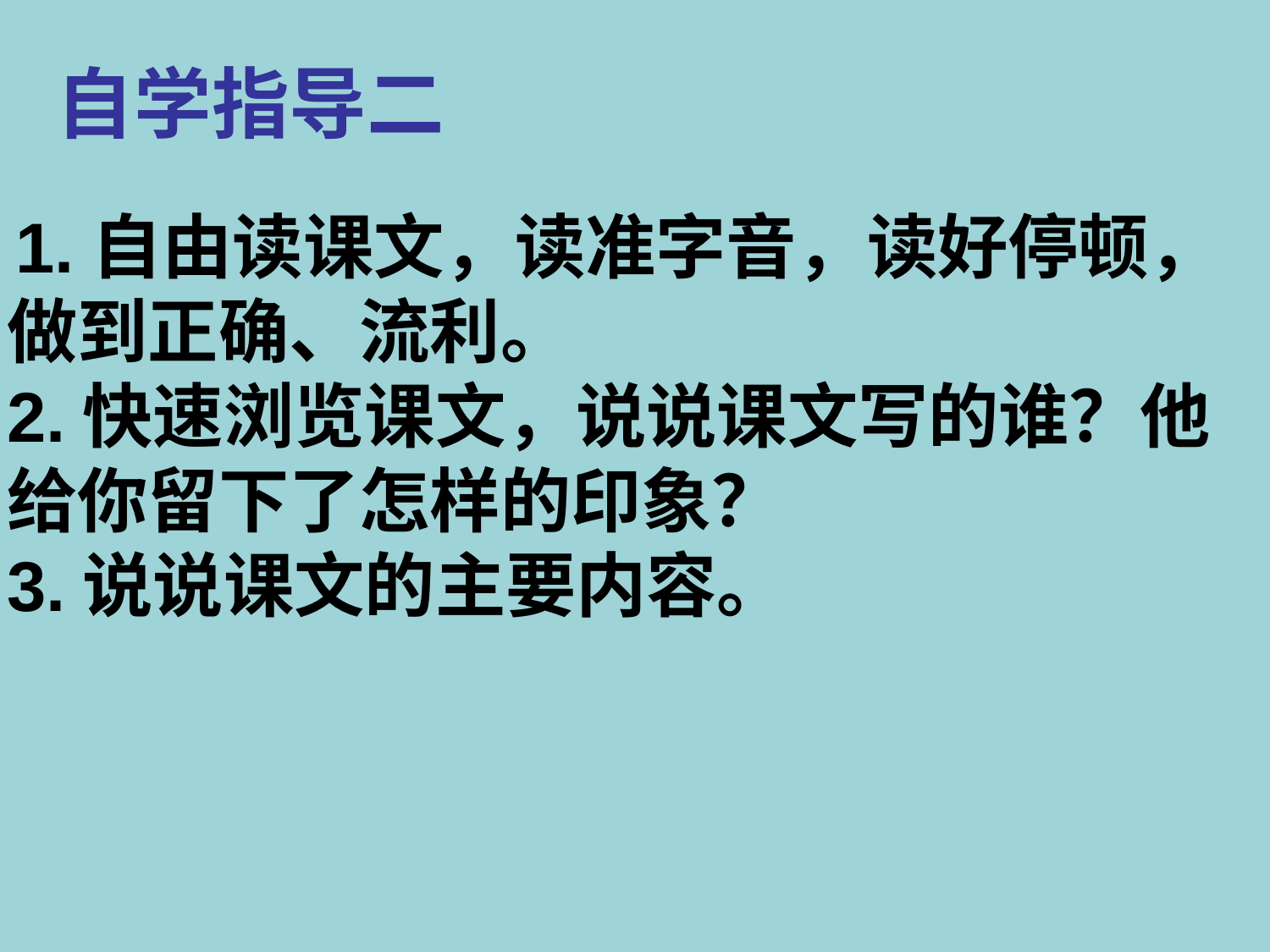

自学指导二
 1.自由读课文，读准字音，读好停顿，做到正确、流利。
2.快速浏览课文，说说课文写的谁？他给你留下了怎样的印象？
3.说说课文的主要内容。